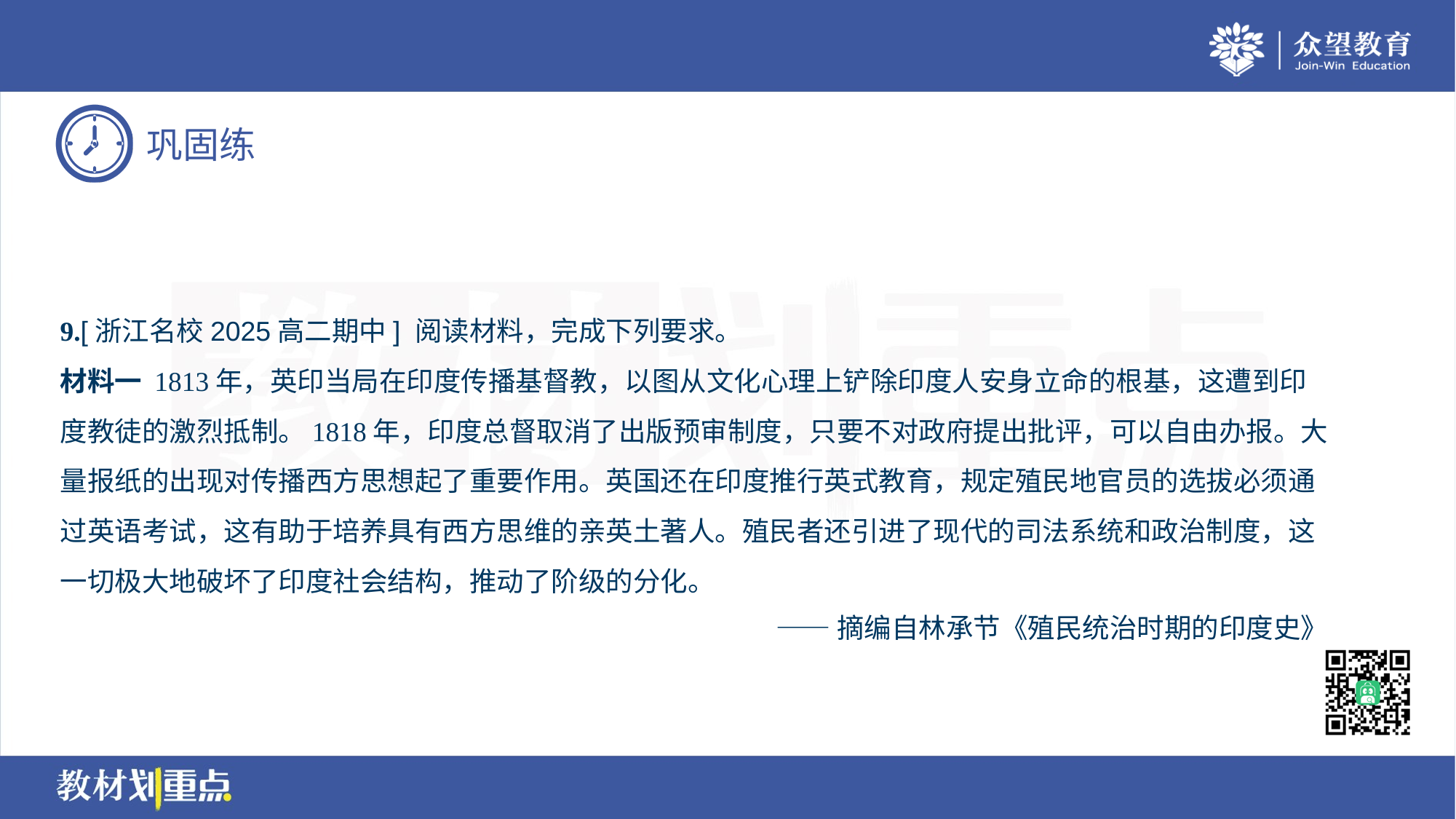

9.[浙江名校2025高二期中] 阅读材料，完成下列要求。
材料一 1813年，英印当局在印度传播基督教，以图从文化心理上铲除印度人安身立命的根基，这遭到印
度教徒的激烈抵制。1818年，印度总督取消了出版预审制度，只要不对政府提出批评，可以自由办报。大
量报纸的出现对传播西方思想起了重要作用。英国还在印度推行英式教育，规定殖民地官员的选拔必须通
过英语考试，这有助于培养具有西方思维的亲英土著人。殖民者还引进了现代的司法系统和政治制度，这
一切极大地破坏了印度社会结构，推动了阶级的分化。
——摘编自林承节《殖民统治时期的印度史》